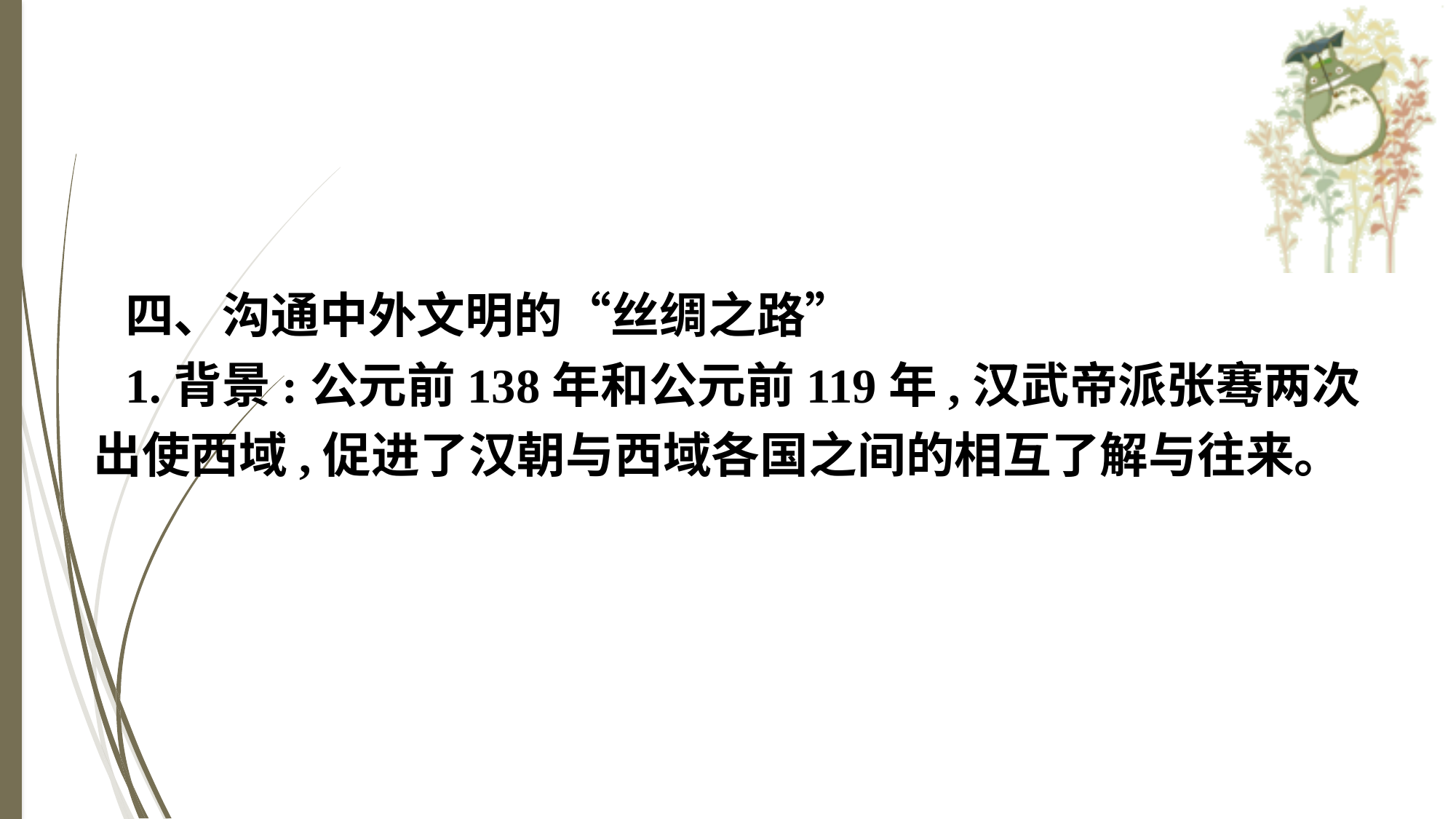

四、沟通中外文明的“丝绸之路”
1.背景:公元前138年和公元前119年,汉武帝派张骞两次出使西域,促进了汉朝与西域各国之间的相互了解与往来。